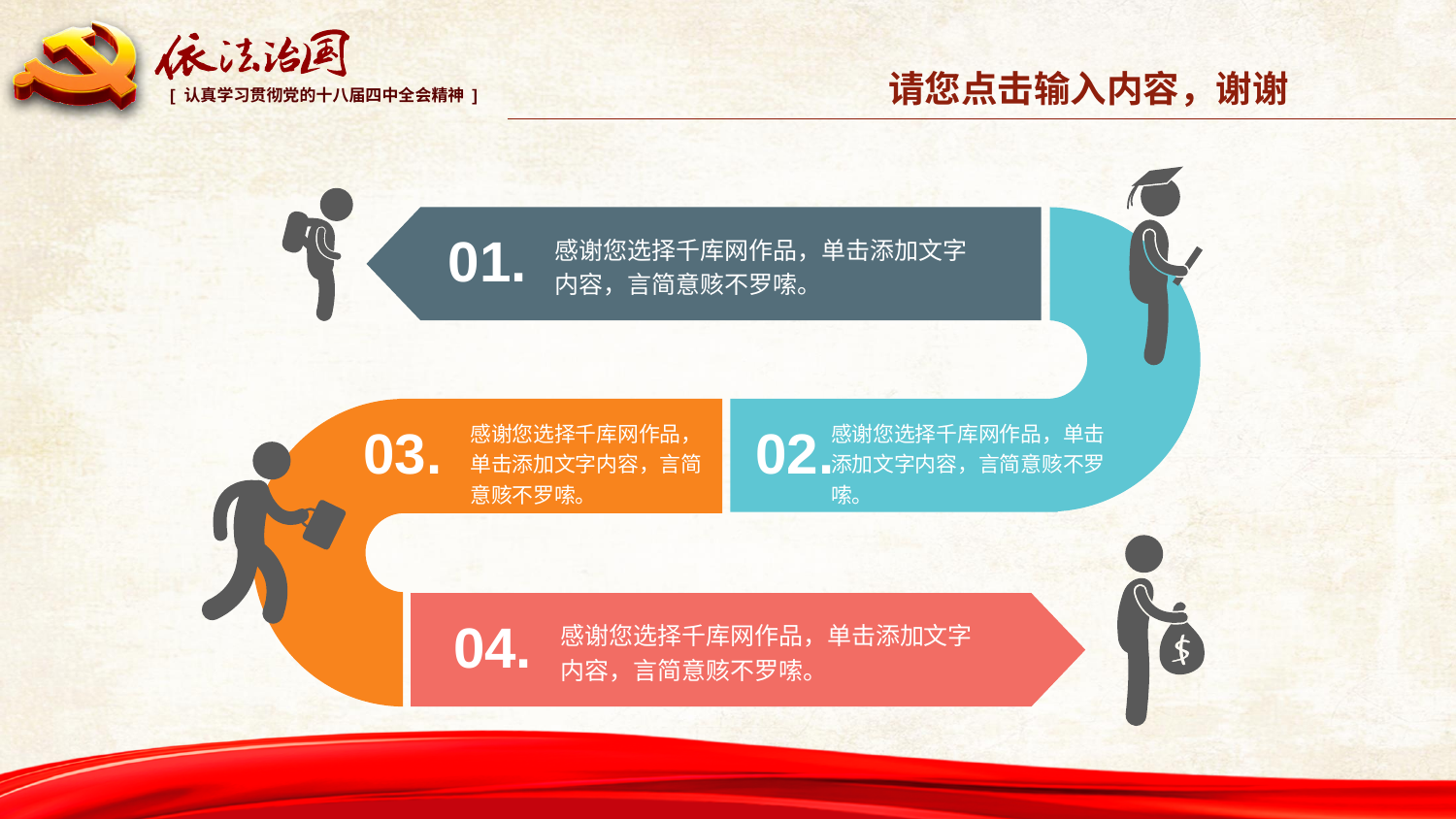

请您点击输入内容，谢谢

01.
感谢您选择千库网作品，单击添加文字内容，言简意赅不罗嗦。

03.
02.
感谢您选择千库网作品，单击添加文字内容，言简意赅不罗嗦。
感谢您选择千库网作品，单击添加文字内容，言简意赅不罗嗦。

04.
感谢您选择千库网作品，单击添加文字内容，言简意赅不罗嗦。